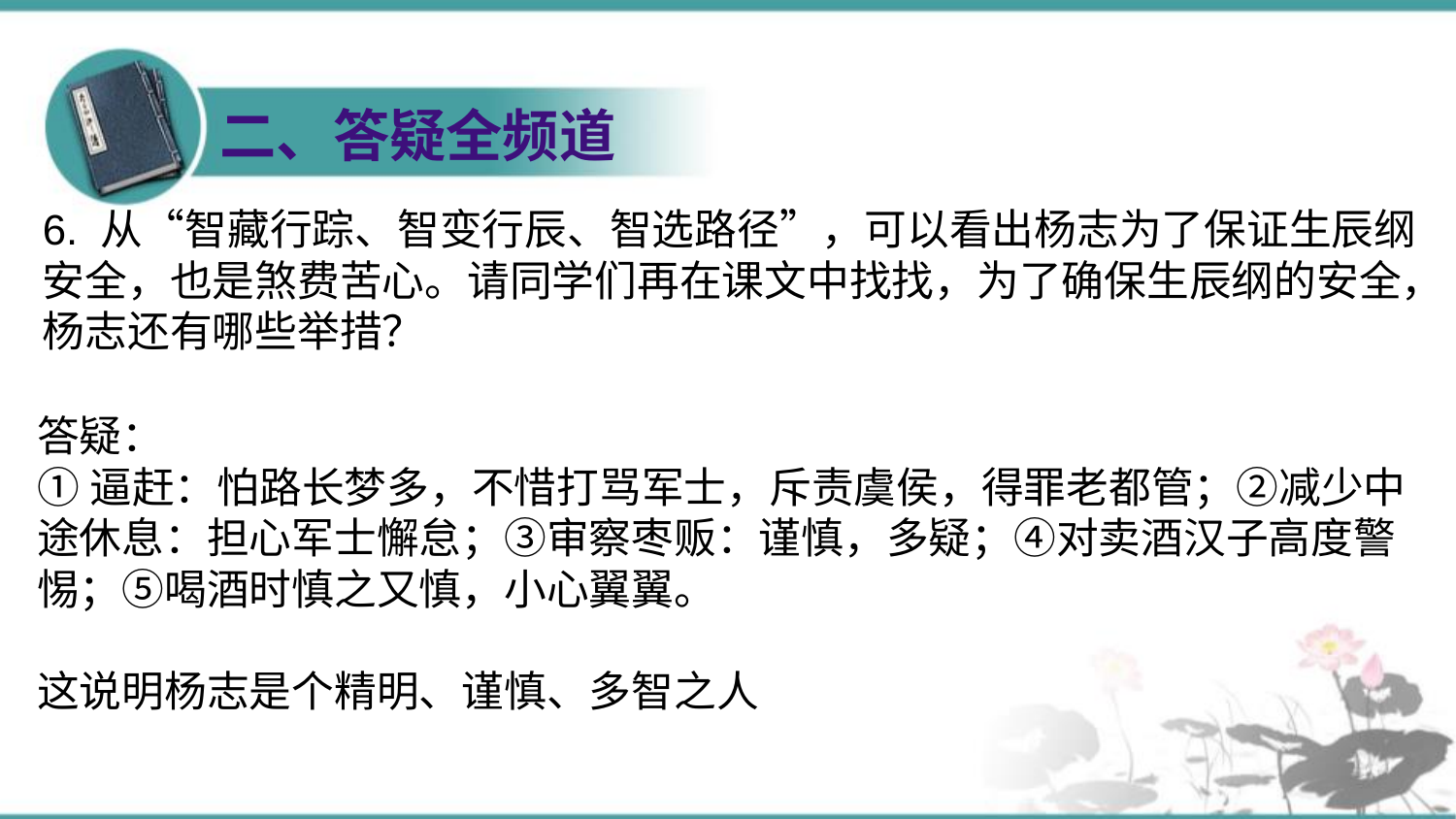

二、答疑全频道
6. 从“智藏行踪、智变行辰、智选路径”，可以看出杨志为了保证生辰纲安全，也是煞费苦心。请同学们再在课文中找找，为了确保生辰纲的安全，杨志还有哪些举措？
答疑：
①逼赶：怕路长梦多，不惜打骂军士，斥责虞侯，得罪老都管；②减少中途休息：担心军士懈怠；③审察枣贩：谨慎，多疑；④对卖酒汉子高度警惕；⑤喝酒时慎之又慎，小心翼翼。

这说明杨志是个精明、谨慎、多智之人